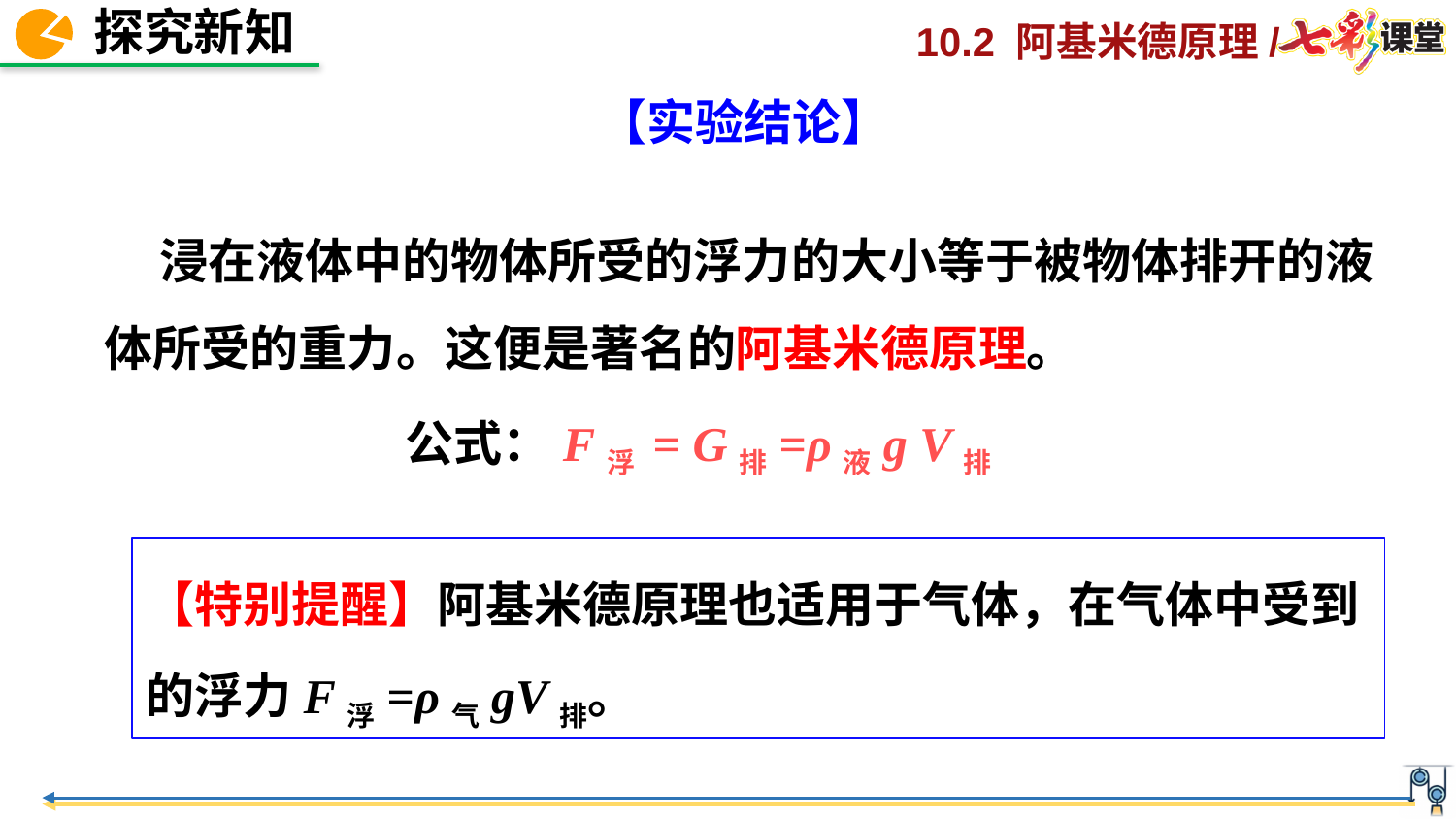

【实验结论】
    浸在液体中的物体所受的浮力的大小等于被物体排开的液体所受的重力。这便是著名的阿基米德原理。
公式：F浮 = G排=ρ液g V排
【特别提醒】阿基米德原理也适用于气体，在气体中受到的浮力F浮=ρ气gV排。